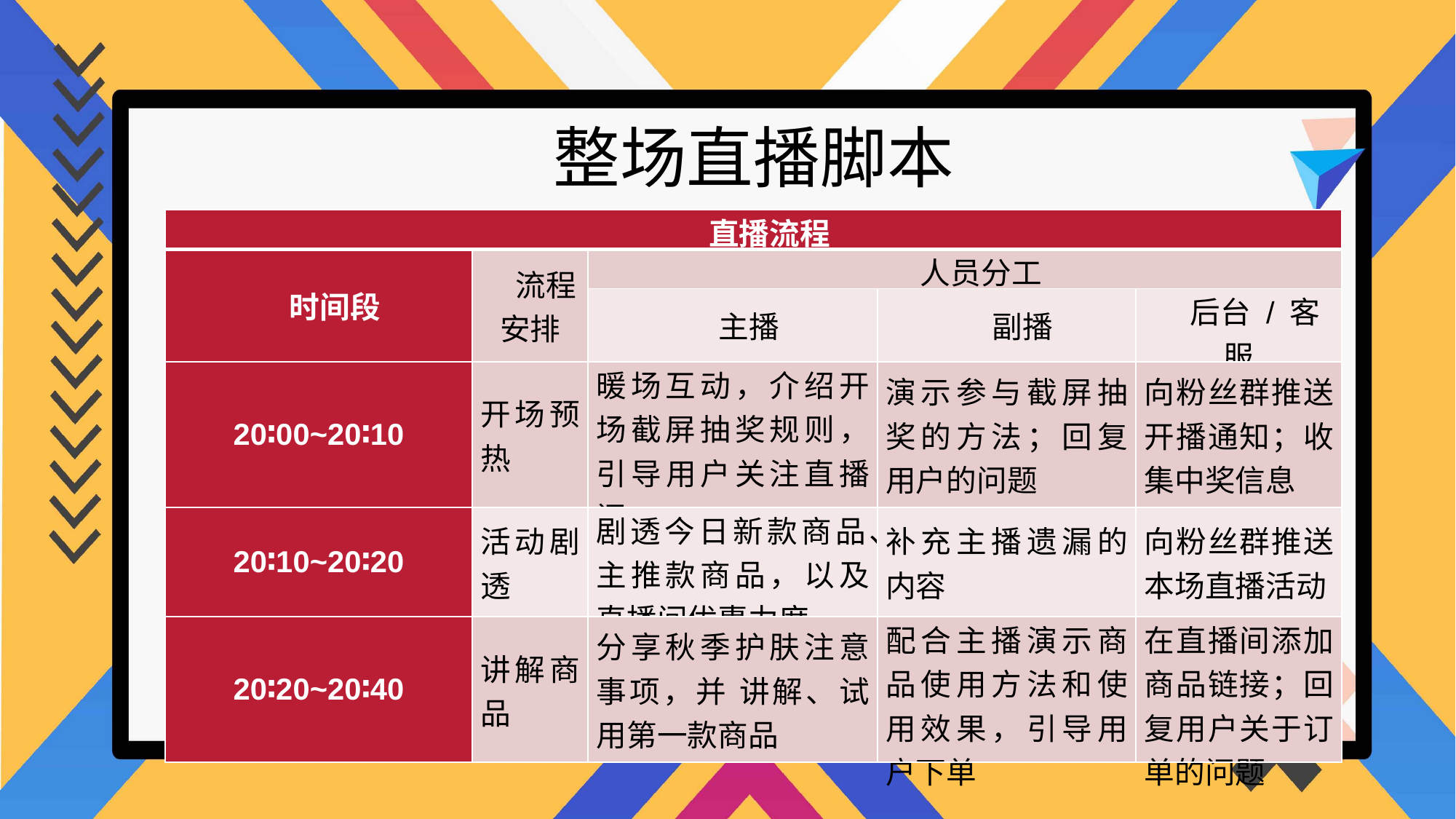

整场直播脚本
| 直播流程 |  |  |  |  |
| --- | --- | --- | --- | --- |
| 时间段 | 流程安排 | 人员分工 |  |  |
|  |  | 主播 | 副播 | 后台 / 客服 |
| 20∶00~20∶10 | 开场预热 | 暖场互动，介绍开场截屏抽奖规则，引导用户关注直播间 | 演示参与截屏抽奖的方法；回复用户的问题 | 向粉丝群推送开播通知；收集中奖信息 |
| 20∶10~20∶20 | 活动剧透 | 剧透今日新款商品、主推款商品，以及直播间优惠力度 | 补充主播遗漏的内容 | 向粉丝群推送本场直播活动 |
| 20∶20~20∶40 | 讲解商品 | 分享秋季护肤注意事项，并 讲解、试用第一款商品 | 配合主播演示商品使用方法和使用效果，引导用户下单 | 在直播间添加商品链接；回复用户关于订单的问题 |